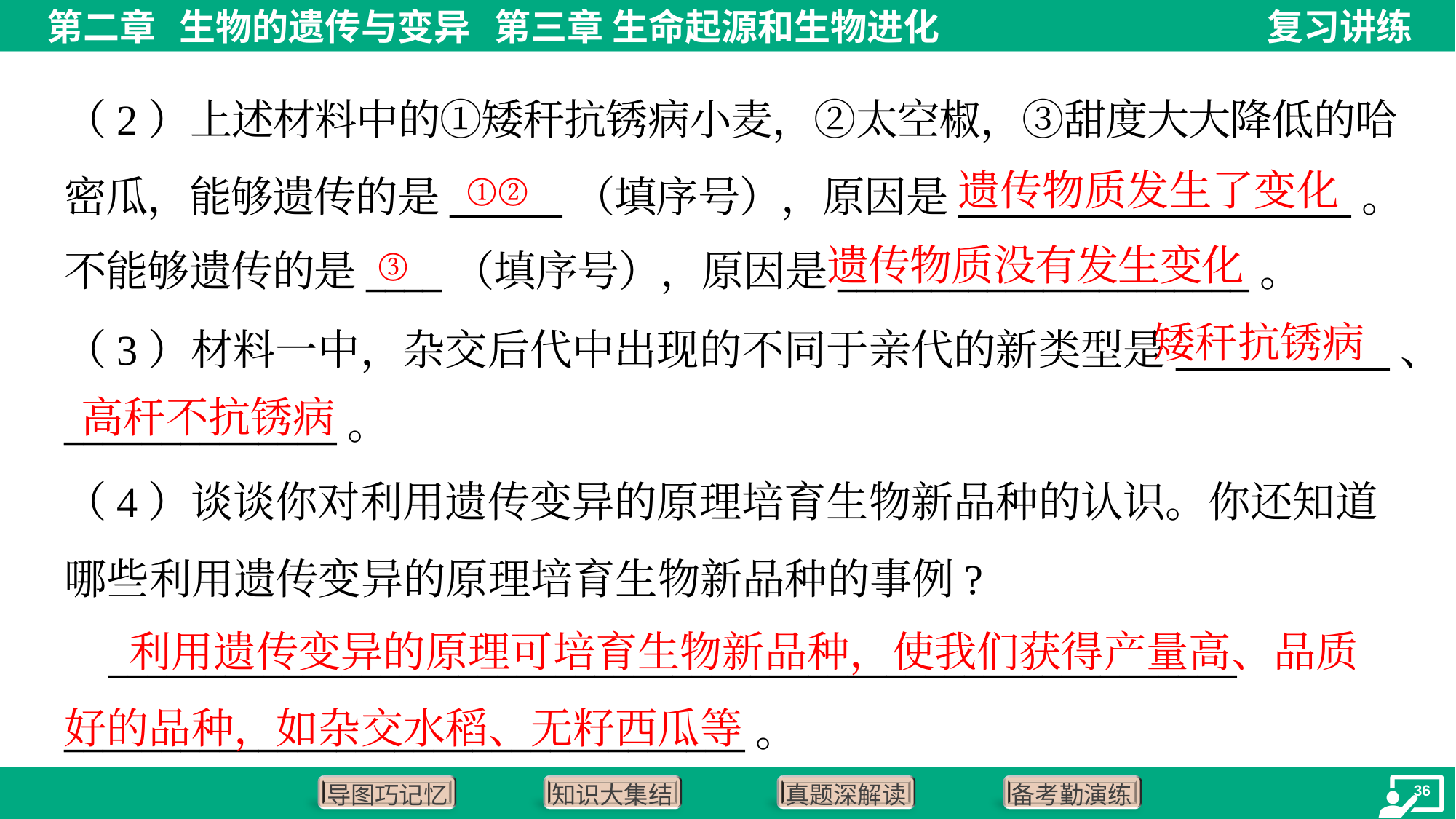

（2）上述材料中的①矮秆抗锈病小麦，②太空椒，③甜度大大降低的哈
密瓜，能够遗传的是______（填序号），原因是_____________________。
不能够遗传的是____（填序号），原因是______________________。
①②
遗传物质发生了变化
③
遗传物质没有发生变化
矮秆抗锈病
（3）材料一中，杂交后代中出现的不同于亲代的新类型是___________、
______________。
高秆不抗锈病
（4）谈谈你对利用遗传变异的原理培育生物新品种的认识。你还知道
哪些利用遗传变异的原理培育生物新品种的事例?
    __________________________________________________________
___________________________________。
     利用遗传变异的原理可培育生物新品种，使我们获得产量高、品质好的品种，如杂交水稻、无籽西瓜等